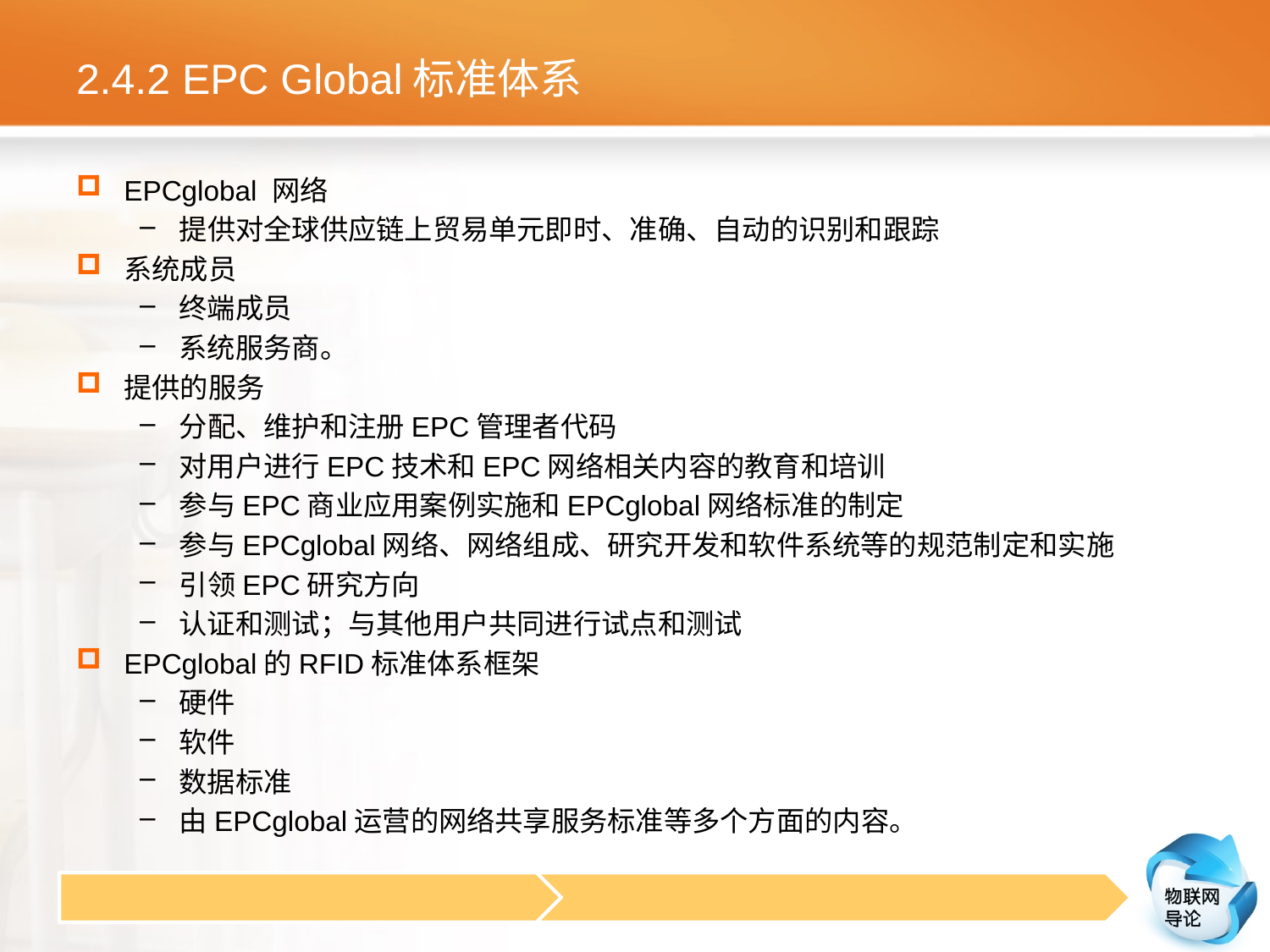

# 2.4.2 EPC Global标准体系
EPCglobal 网络
提供对全球供应链上贸易单元即时、准确、自动的识别和跟踪
系统成员
终端成员
系统服务商。
提供的服务
分配、维护和注册EPC管理者代码
对用户进行EPC技术和EPC网络相关内容的教育和培训
参与EPC商业应用案例实施和EPCglobal网络标准的制定
参与EPCglobal网络、网络组成、研究开发和软件系统等的规范制定和实施
引领EPC研究方向
认证和测试；与其他用户共同进行试点和测试
EPCglobal的RFID标准体系框架
硬件
软件
数据标准
由EPCglobal运营的网络共享服务标准等多个方面的内容。